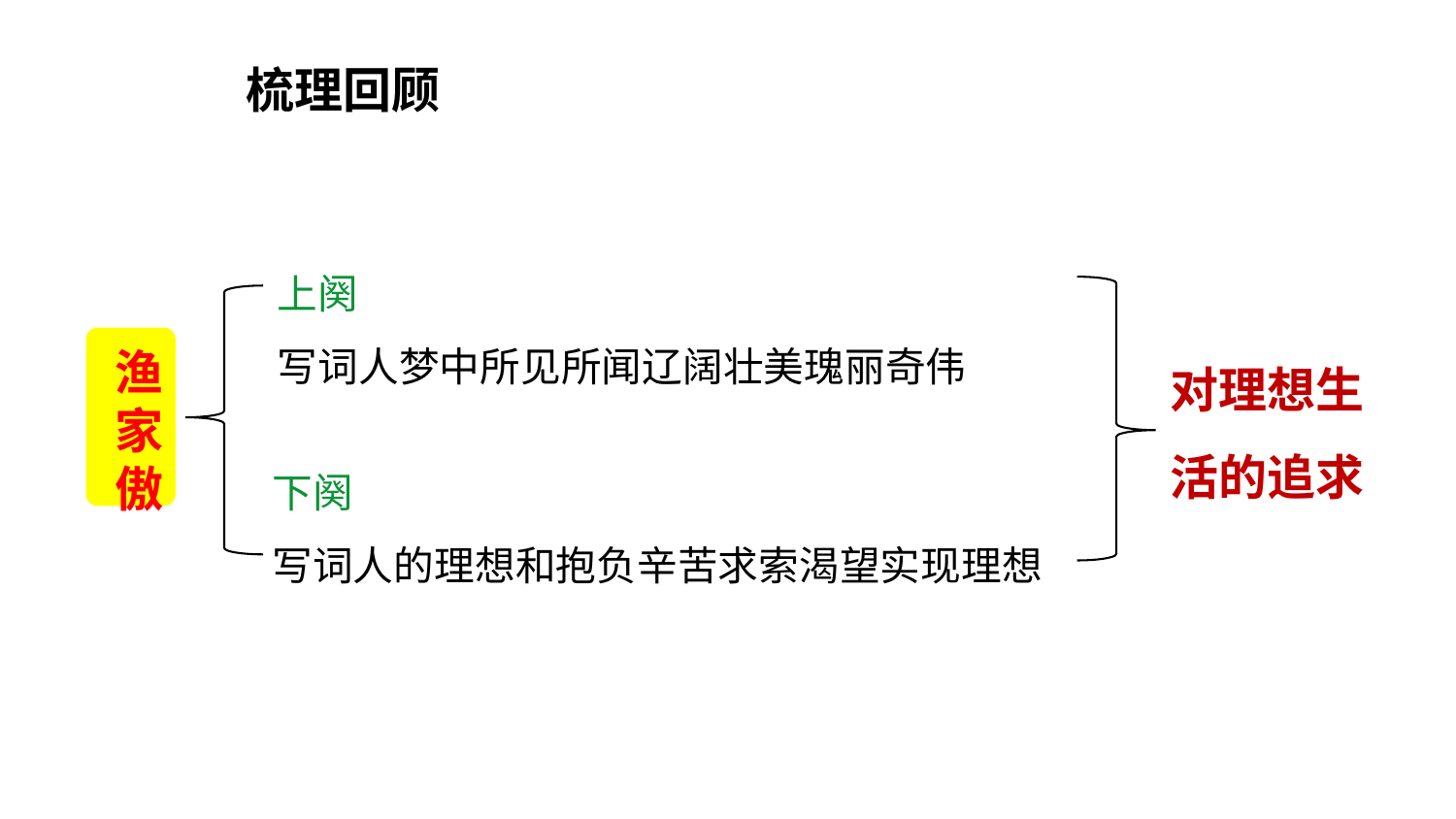

梳理回顾
上阕
写词人梦中所见所闻辽阔壮美瑰丽奇伟

对理想生活的追求

渔家傲
下阕
写词人的理想和抱负辛苦求索渴望实现理想